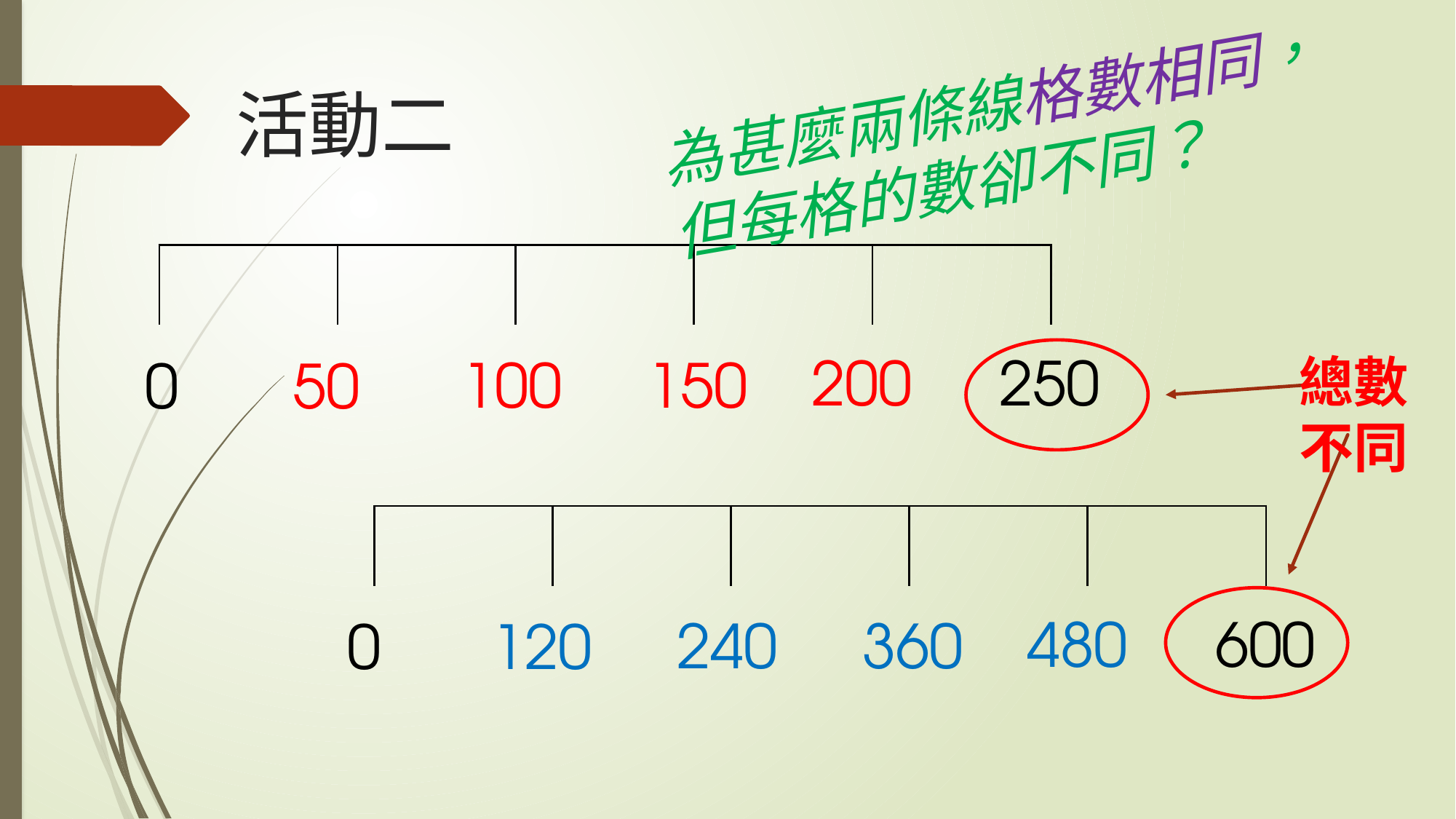

為甚麼兩條線格數相同，但每格的數卻不同？
# 活動二
|  |  |  |  |  |  |  |  |  |  |
| --- | --- | --- | --- | --- | --- | --- | --- | --- | --- |
|  |  |  |  |  |  |  |  |  |  |
200

250
100
150
0
50
總數不同
|  |  |  |  |  |  |  |  |  |  |
| --- | --- | --- | --- | --- | --- | --- | --- | --- | --- |
|  |  |  |  |  |  |  |  |  |  |

480
600
240
360
0
120